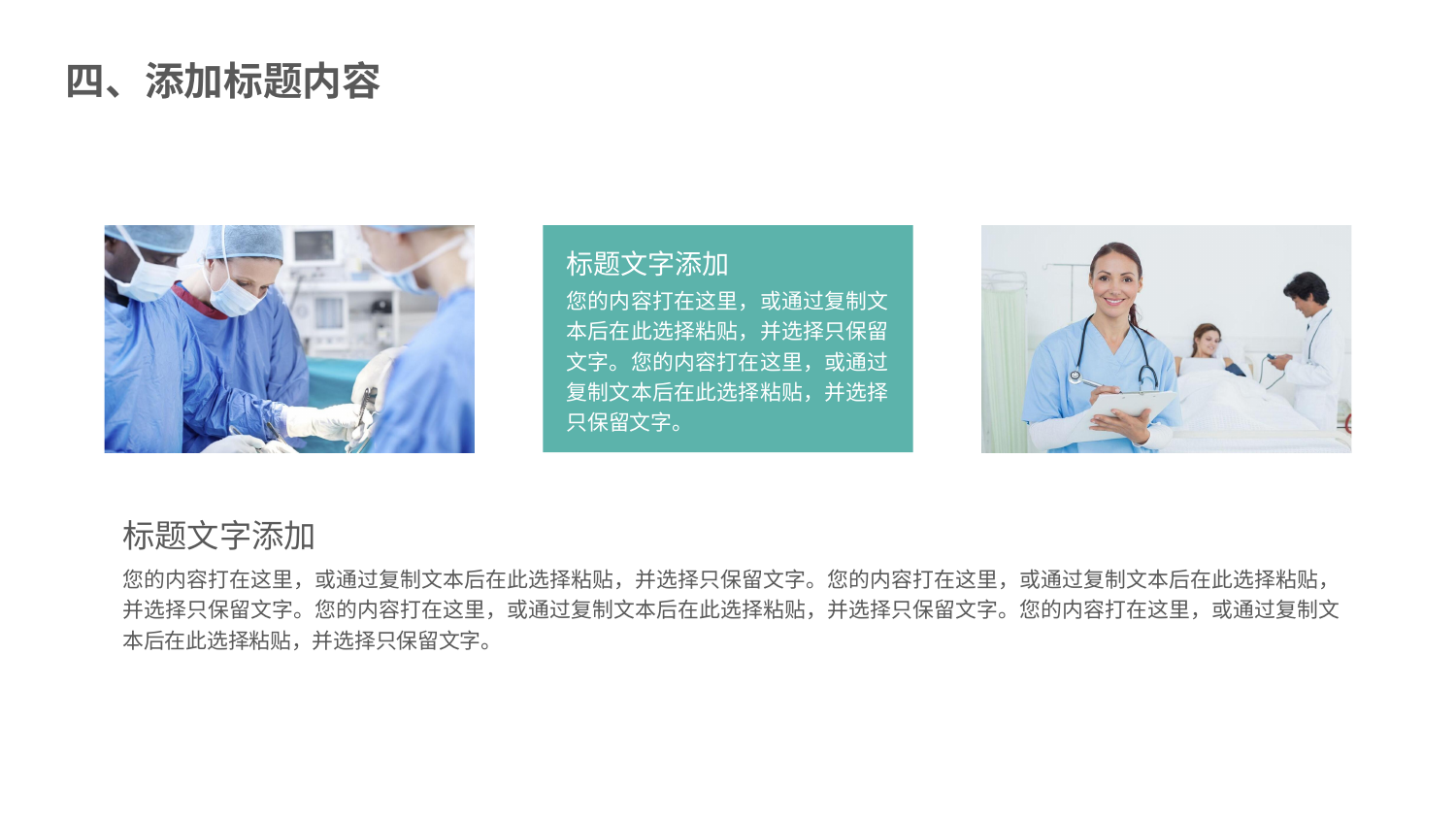

四、添加标题内容

标题文字添加
您的内容打在这里，或通过复制文本后在此选择粘贴，并选择只保留文字。您的内容打在这里，或通过复制文本后在此选择粘贴，并选择只保留文字。
标题文字添加
您的内容打在这里，或通过复制文本后在此选择粘贴，并选择只保留文字。您的内容打在这里，或通过复制文本后在此选择粘贴，并选择只保留文字。您的内容打在这里，或通过复制文本后在此选择粘贴，并选择只保留文字。您的内容打在这里，或通过复制文本后在此选择粘贴，并选择只保留文字。